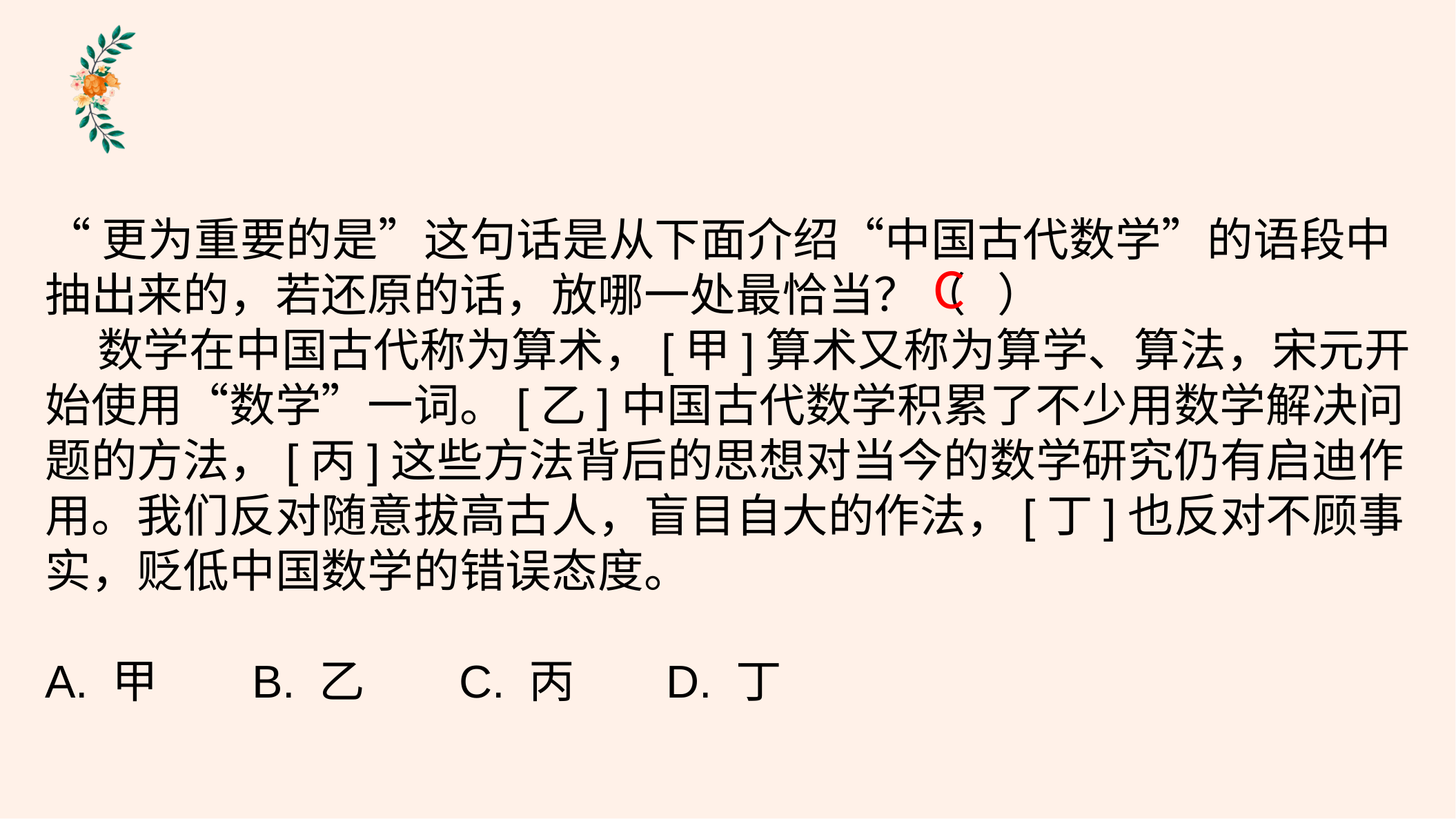

“更为重要的是”这句话是从下面介绍“中国古代数学”的语段中抽出来的，若还原的话，放哪一处最恰当？（   ）
    数学在中国古代称为算术，[甲]算术又称为算学、算法，宋元开始使用“数学”一词。[乙]中国古代数学积累了不少用数学解决问题的方法，[丙]这些方法背后的思想对当今的数学研究仍有启迪作用。我们反对随意拔高古人，盲目自大的作法，[丁]也反对不顾事实，贬低中国数学的错误态度。

A. 甲	B. 乙	C. 丙	D. 丁
C